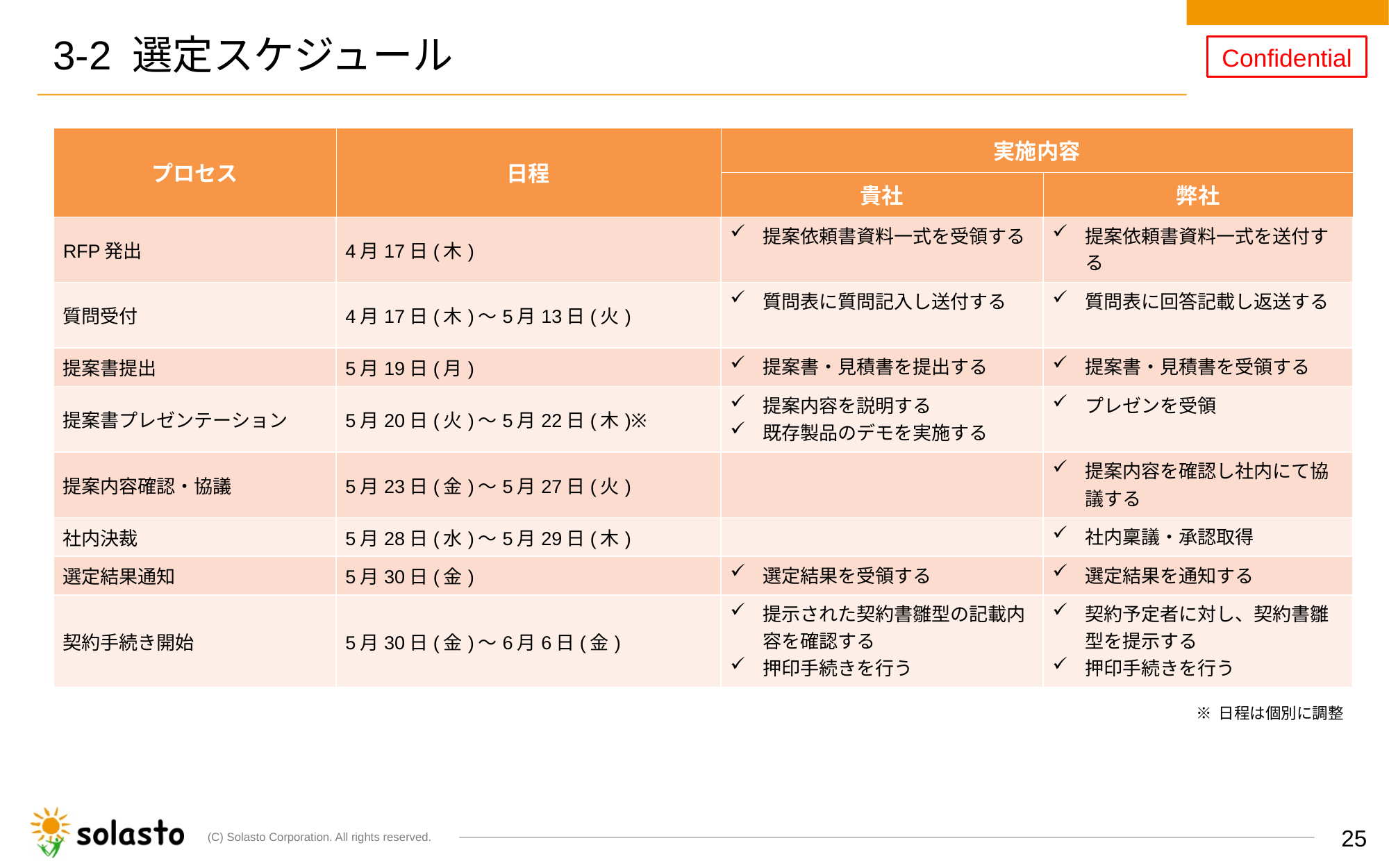

# 3-2 選定スケジュール
| プロセス | 日程 | 実施内容 |  |
| --- | --- | --- | --- |
|  |  | 貴社 | 弊社 |
| RFP発出 | 4月17日(木) | 提案依頼書資料一式を受領する | 提案依頼書資料一式を送付する |
| 質問受付 | 4月17日(木)～5月13日(火) | 質問表に質問記入し送付する | 質問表に回答記載し返送する |
| 提案書提出 | 5月19日(月) | 提案書・見積書を提出する | 提案書・見積書を受領する |
| 提案書プレゼンテーション | 5月20日(火)～5月22日(木)※ | 提案内容を説明する 既存製品のデモを実施する | プレゼンを受領 |
| 提案内容確認・協議 | 5月23日(金)～5月27日(火) |  | 提案内容を確認し社内にて協議する |
| 社内決裁 | 5月28日(水)～5月29日(木) |  | 社内稟議・承認取得 |
| 選定結果通知 | 5月30日(金) | 選定結果を受領する | 選定結果を通知する |
| 契約手続き開始 | 5月30日(金)～6月6日(金) | 提示された契約書雛型の記載内容を確認する 押印手続きを行う | 契約予定者に対し、契約書雛型を提示する 押印手続きを行う |
※ 日程は個別に調整